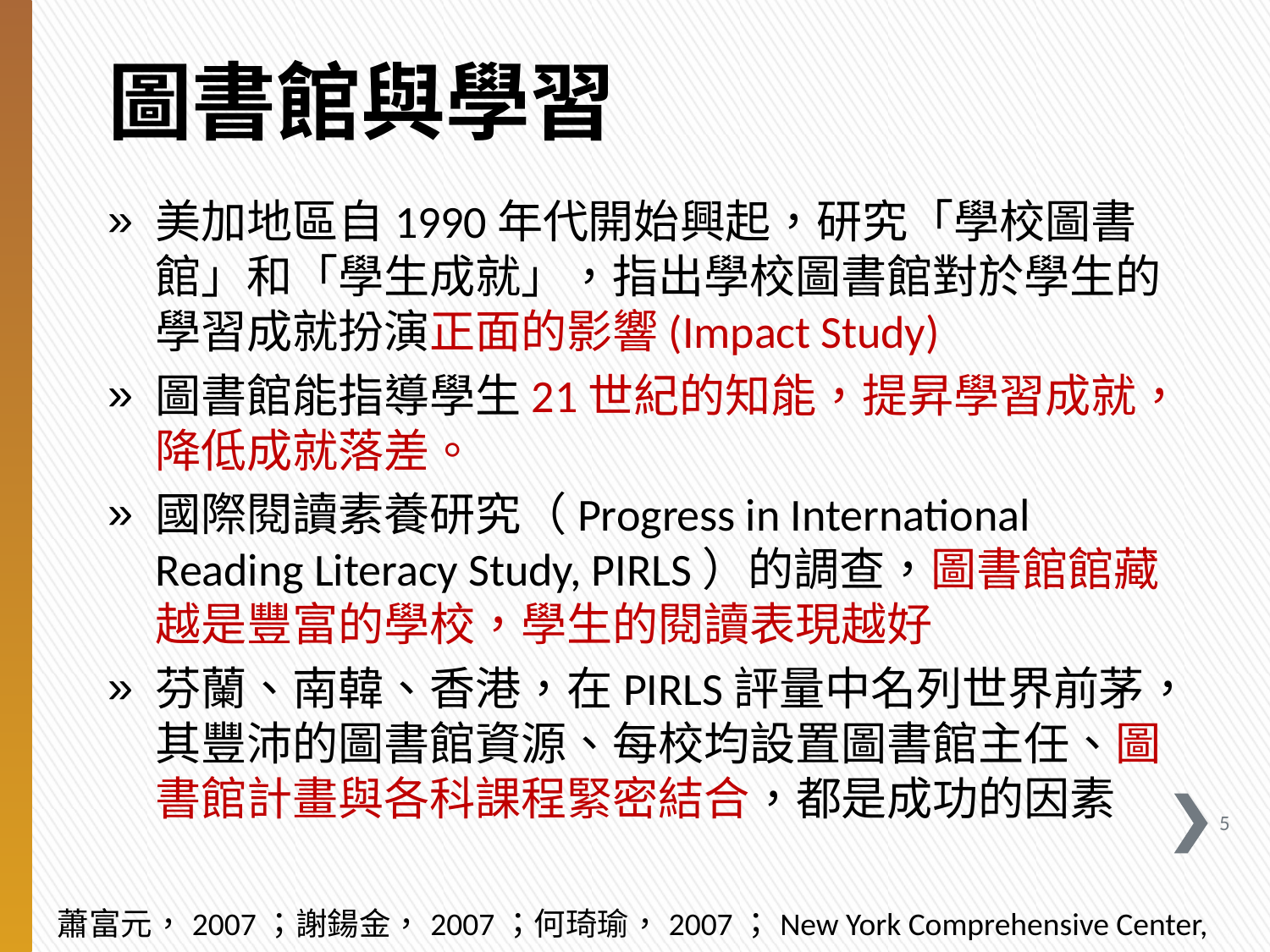

# 圖書館與學習
美加地區自1990年代開始興起，研究「學校圖書館」和「學生成就」，指出學校圖書館對於學生的學習成就扮演正面的影響(Impact Study)
圖書館能指導學生21世紀的知能，提昇學習成就，降低成就落差。
國際閱讀素養研究（Progress in International Reading Literacy Study, PIRLS）的調查，圖書館館藏越是豐富的學校，學生的閱讀表現越好
芬蘭、南韓、香港，在PIRLS評量中名列世界前茅，其豐沛的圖書館資源、每校均設置圖書館主任、圖書館計畫與各科課程緊密結合，都是成功的因素
5
蕭富元，2007；謝鍚金，2007；何琦瑜，2007；New York Comprehensive Center, 2011